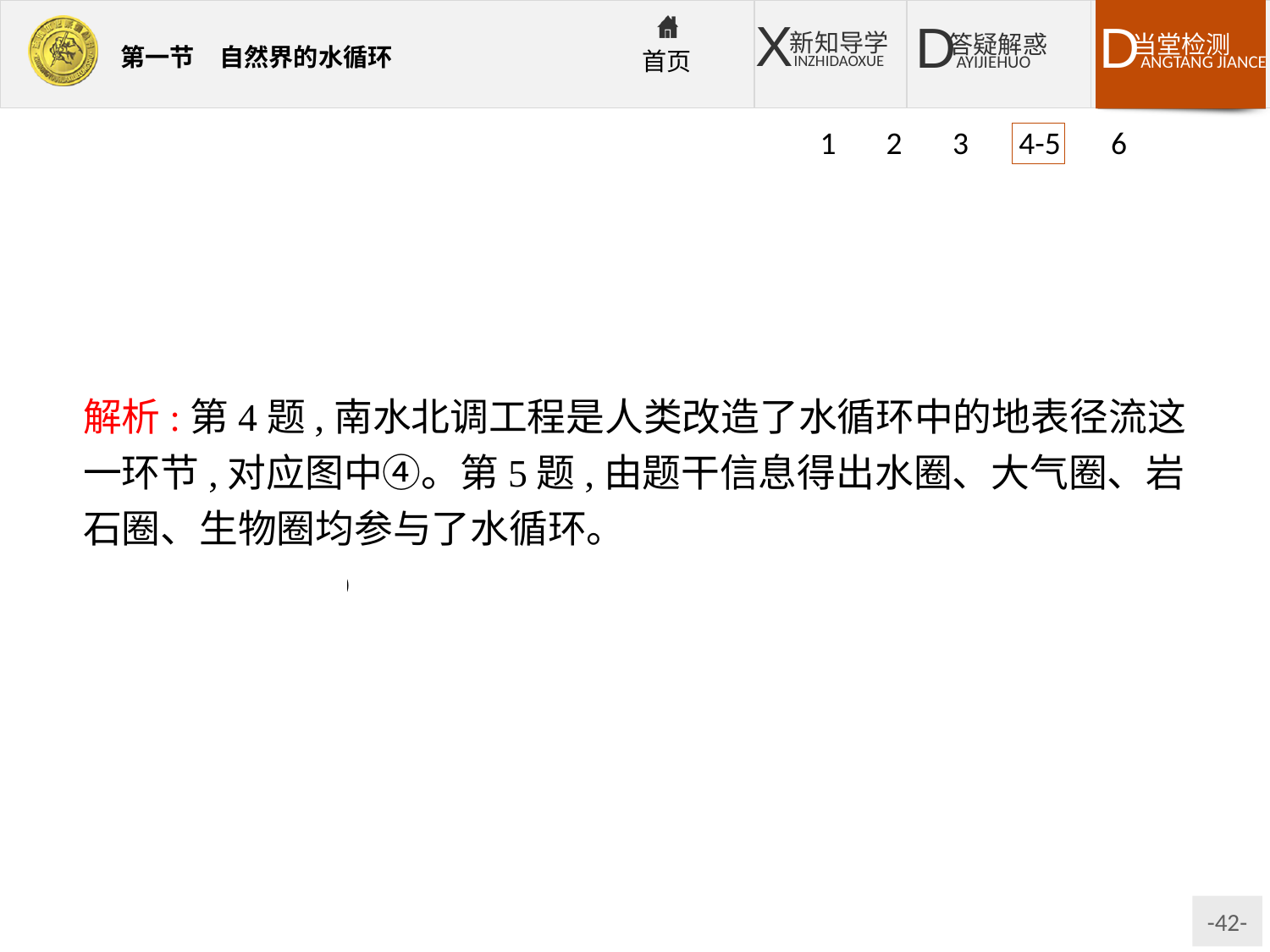

1       2       3       4-5       6

解析:第4题,南水北调工程是人类改造了水循环中的地表径流这一环节,对应图中④。第5题,由题干信息得出水圈、大气圈、岩石圈、生物圈均参与了水循环。
答案:4.B　5.D